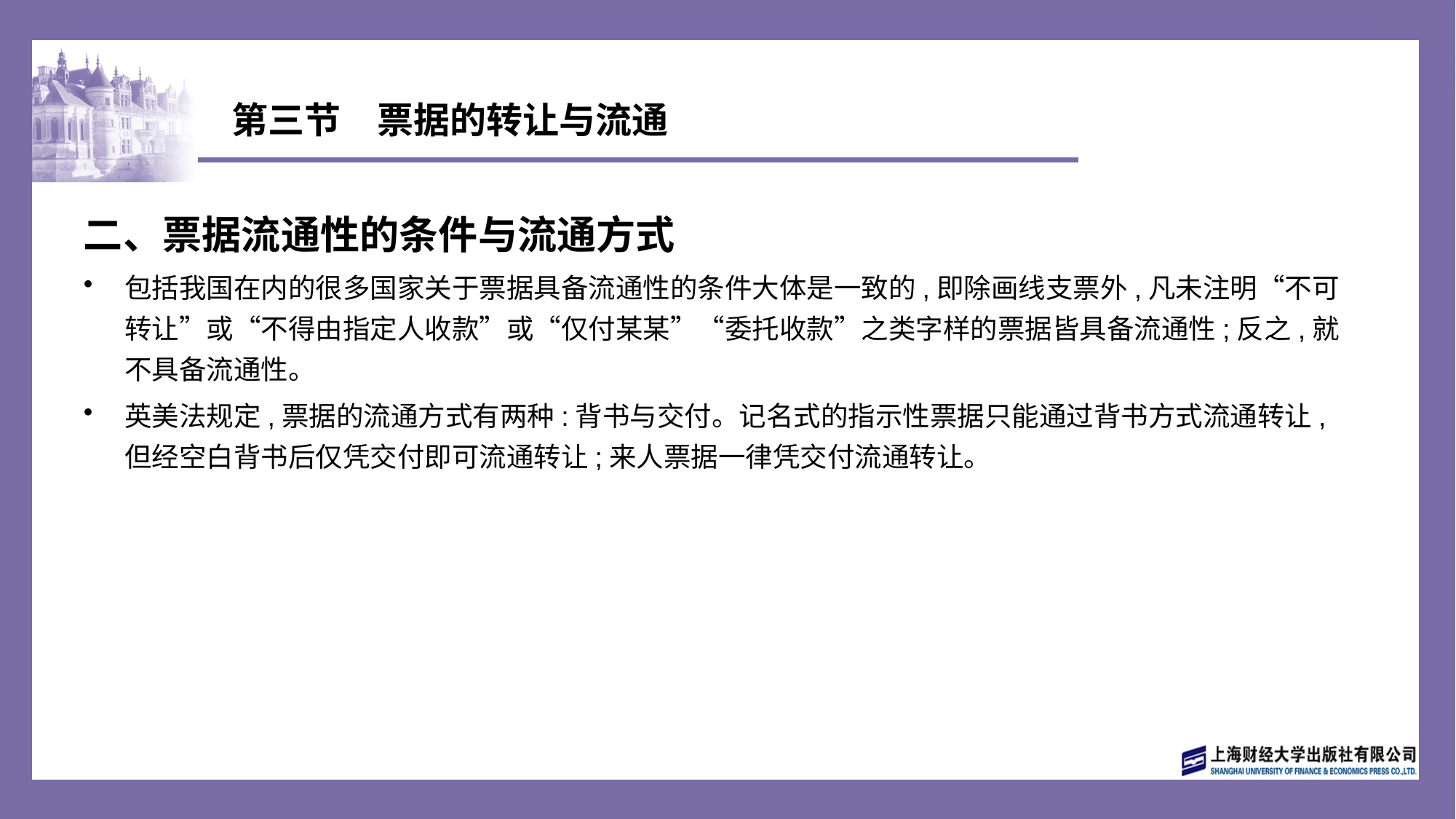

# 第三节　票据的转让与流通
二、票据流通性的条件与流通方式
包括我国在内的很多国家关于票据具备流通性的条件大体是一致的,即除画线支票外,凡未注明“不可转让”或“不得由指定人收款”或“仅付某某”“委托收款”之类字样的票据皆具备流通性;反之,就不具备流通性。
英美法规定,票据的流通方式有两种:背书与交付。记名式的指示性票据只能通过背书方式流通转让,但经空白背书后仅凭交付即可流通转让;来人票据一律凭交付流通转让。